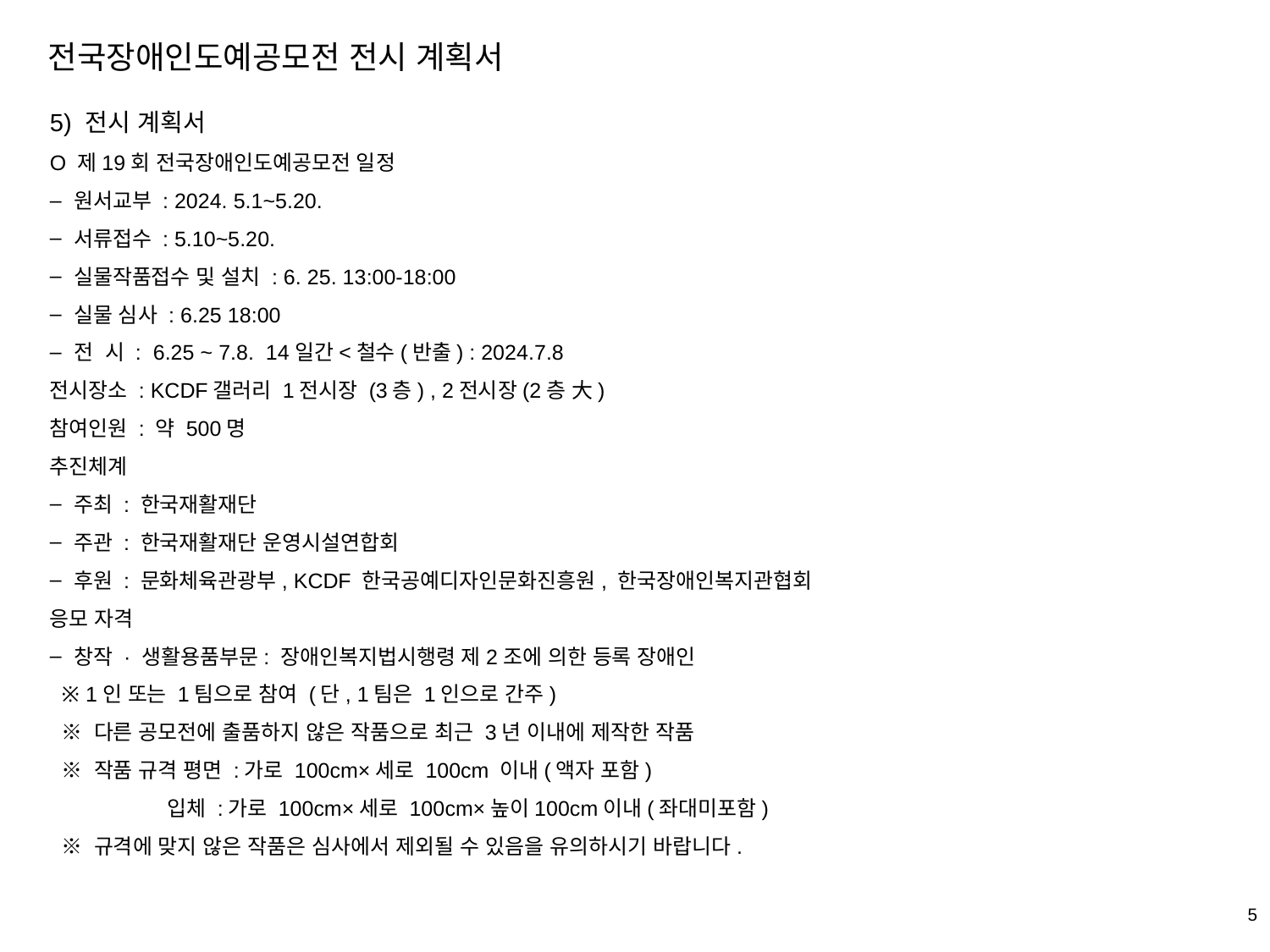

전국장애인도예공모전 전시 계획서
5) 전시 계획서
O 제19회 전국장애인도예공모전 일정
원서교부 : 2024. 5.1~5.20.
서류접수 : 5.10~5.20.
실물작품접수 및 설치 : 6. 25. 13:00-18:00
실물 심사 : 6.25 18:00
전  시 :  6.25 ~ 7.8.  14일간<철수(반출) : 2024.7.8
전시장소 : KCDF갤러리 1전시장 (3층) , 2전시장(2층 大)
참여인원 : 약 500명
추진체계
주최 : 한국재활재단
주관 : 한국재활재단 운영시설연합회
후원 : 문화체육관광부, KCDF 한국공예디자인문화진흥원, 한국장애인복지관협회
응모 자격
창작 · 생활용품부문: 장애인복지법시행령 제2조에 의한 등록 장애인
  ※ 1인 또는 1팀으로 참여 (단, 1팀은 1인으로 간주)
  ※ 다른 공모전에 출품하지 않은 작품으로 최근 3년 이내에 제작한 작품
  ※ 작품 규격 평면 :가로 100cm×세로 100cm 이내(액자 포함)
                   입체 :가로 100cm×세로 100cm×높이100cm이내(좌대미포함)
  ※ 규격에 맞지 않은 작품은 심사에서 제외될 수 있음을 유의하시기 바랍니다.
5